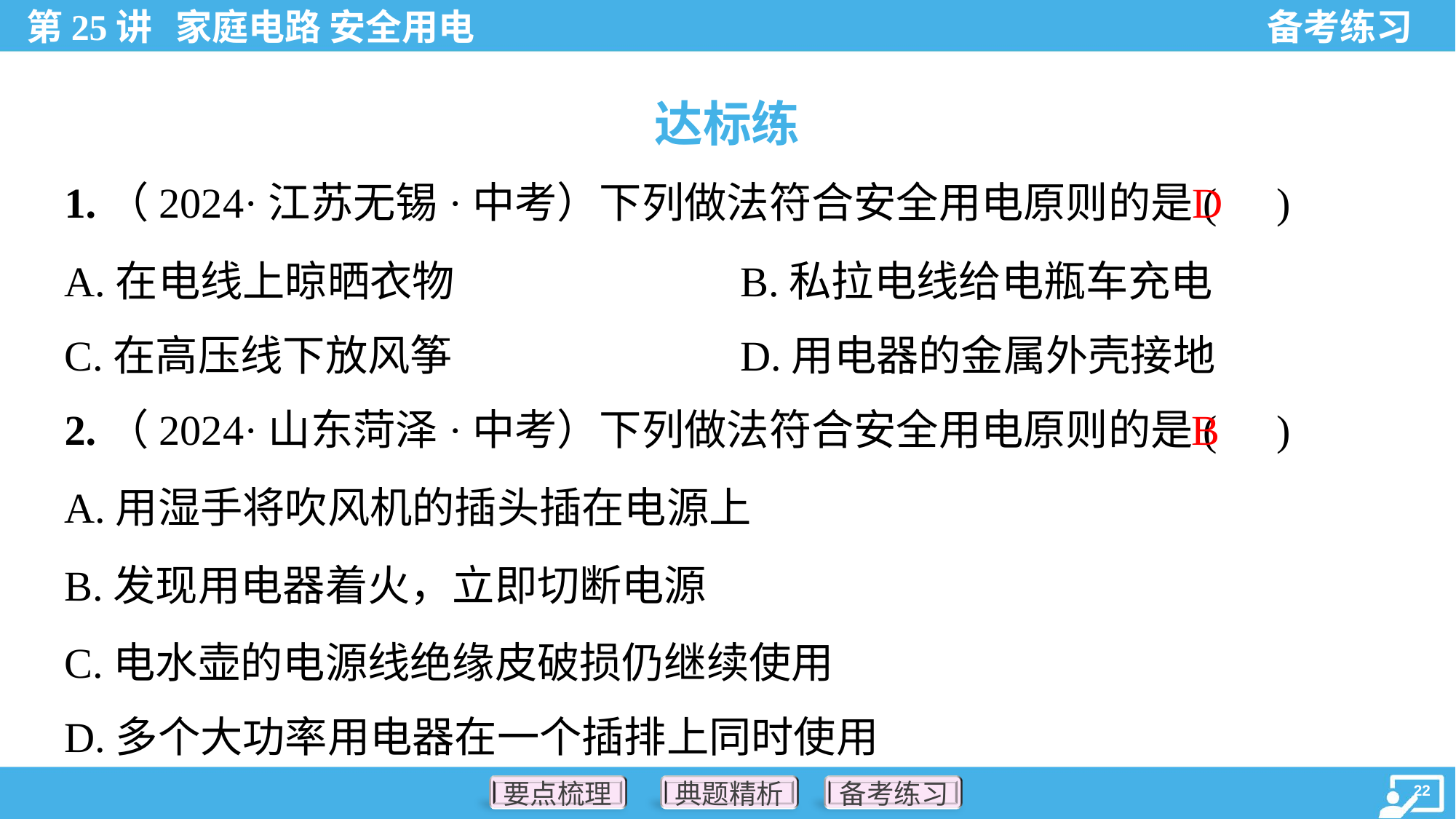

达标练
D
1.（2024·江苏无锡·中考）下列做法符合安全用电原则的是(     )
A.在电线上晾晒衣物	B.私拉电线给电瓶车充电
C.在高压线下放风筝	D.用电器的金属外壳接地
B
2.（2024·山东菏泽·中考）下列做法符合安全用电原则的是(     )
A.用湿手将吹风机的插头插在电源上
B.发现用电器着火，立即切断电源
C.电水壶的电源线绝缘皮破损仍继续使用
D.多个大功率用电器在一个插排上同时使用